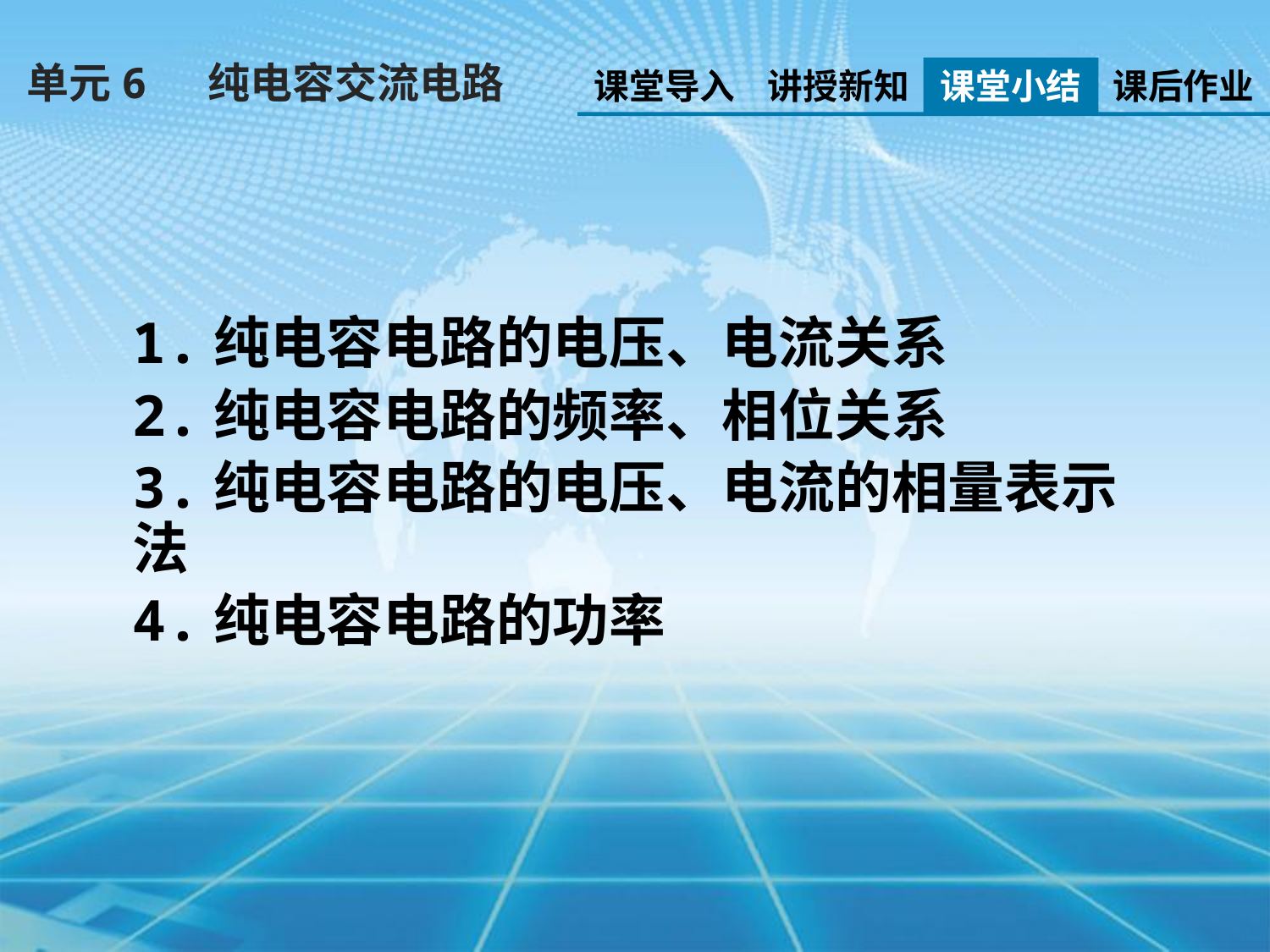

单元6  纯电容交流电路
课堂导入
讲授新知
课堂小结
课后作业
1.纯电容电路的电压、电流关系
2.纯电容电路的频率、相位关系
3.纯电容电路的电压、电流的相量表示法
4.纯电容电路的功率